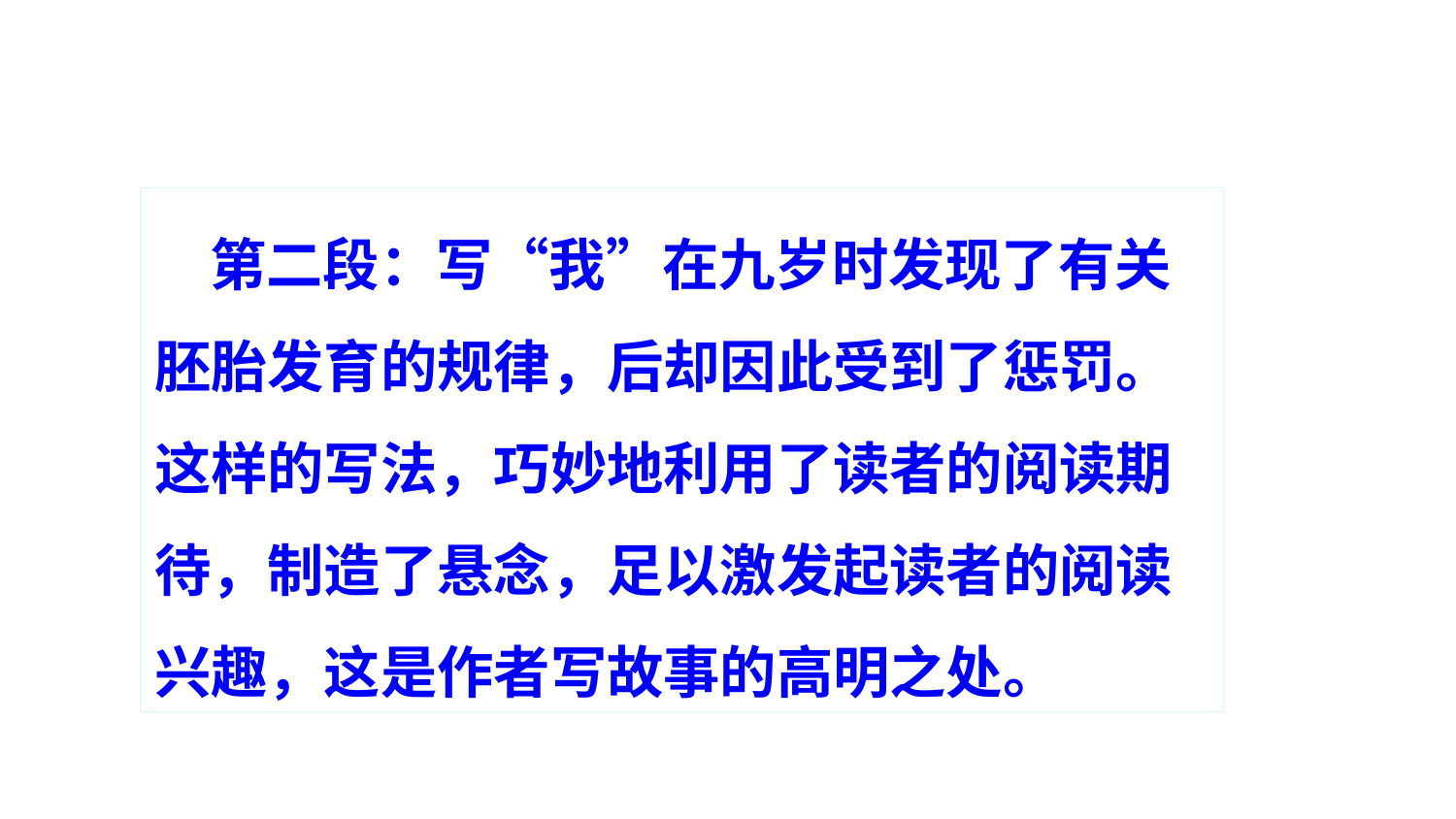

第二段：写“我”在九岁时发现了有关胚胎发育的规律，后却因此受到了惩罚。这样的写法，巧妙地利用了读者的阅读期待，制造了悬念，足以激发起读者的阅读兴趣，这是作者写故事的高明之处。